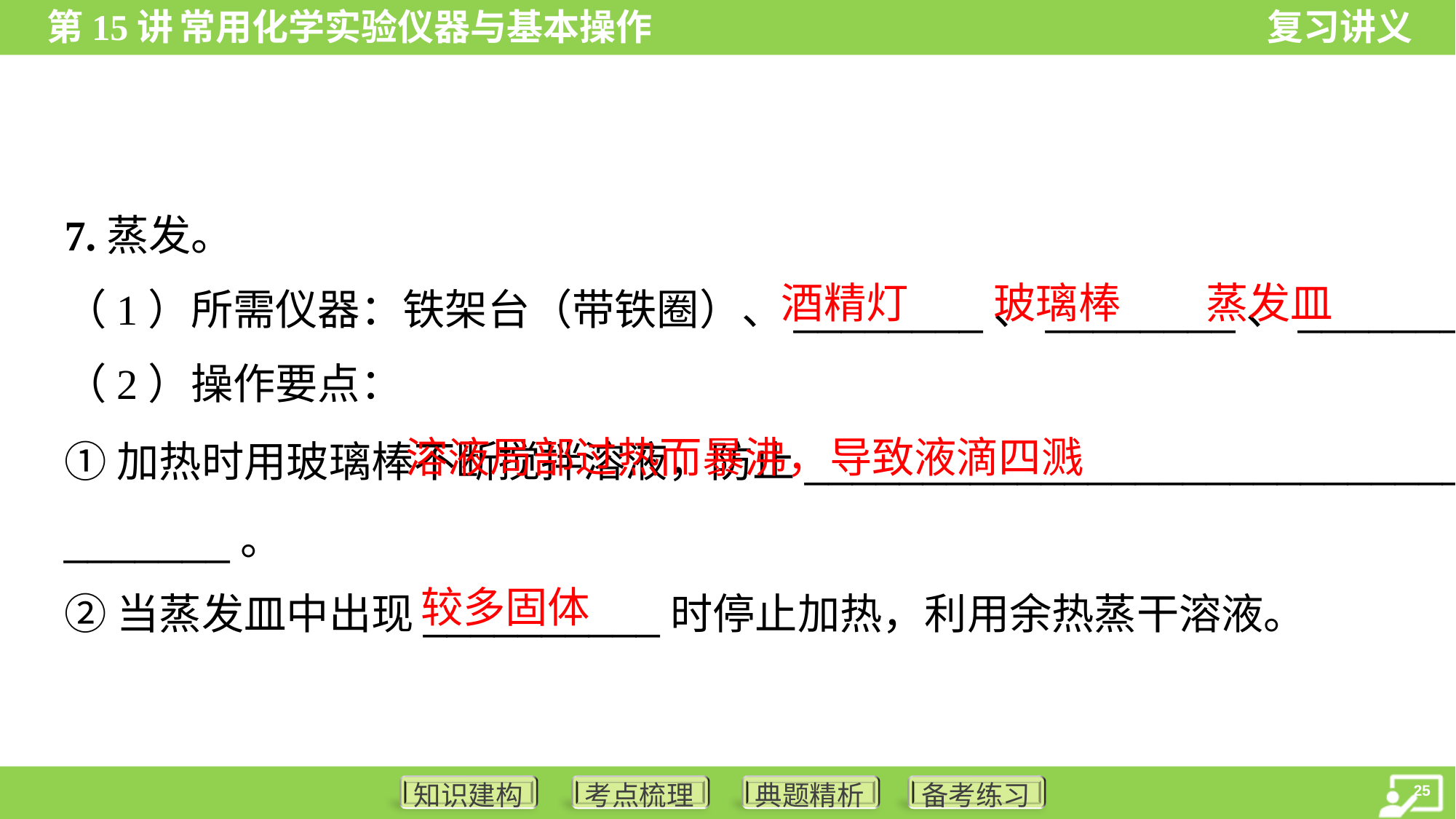

7.蒸发。
酒精灯
玻璃棒
蒸发皿
（1）所需仪器：铁架台（带铁圈）、________、________、________。
（2）操作要点：
                                   溶液局部过热而暴沸，导致液滴四溅
①加热时用玻璃棒不断搅拌溶液，防止____________________________
_______。
②当蒸发皿中出现__________时停止加热，利用余热蒸干溶液。
较多固体